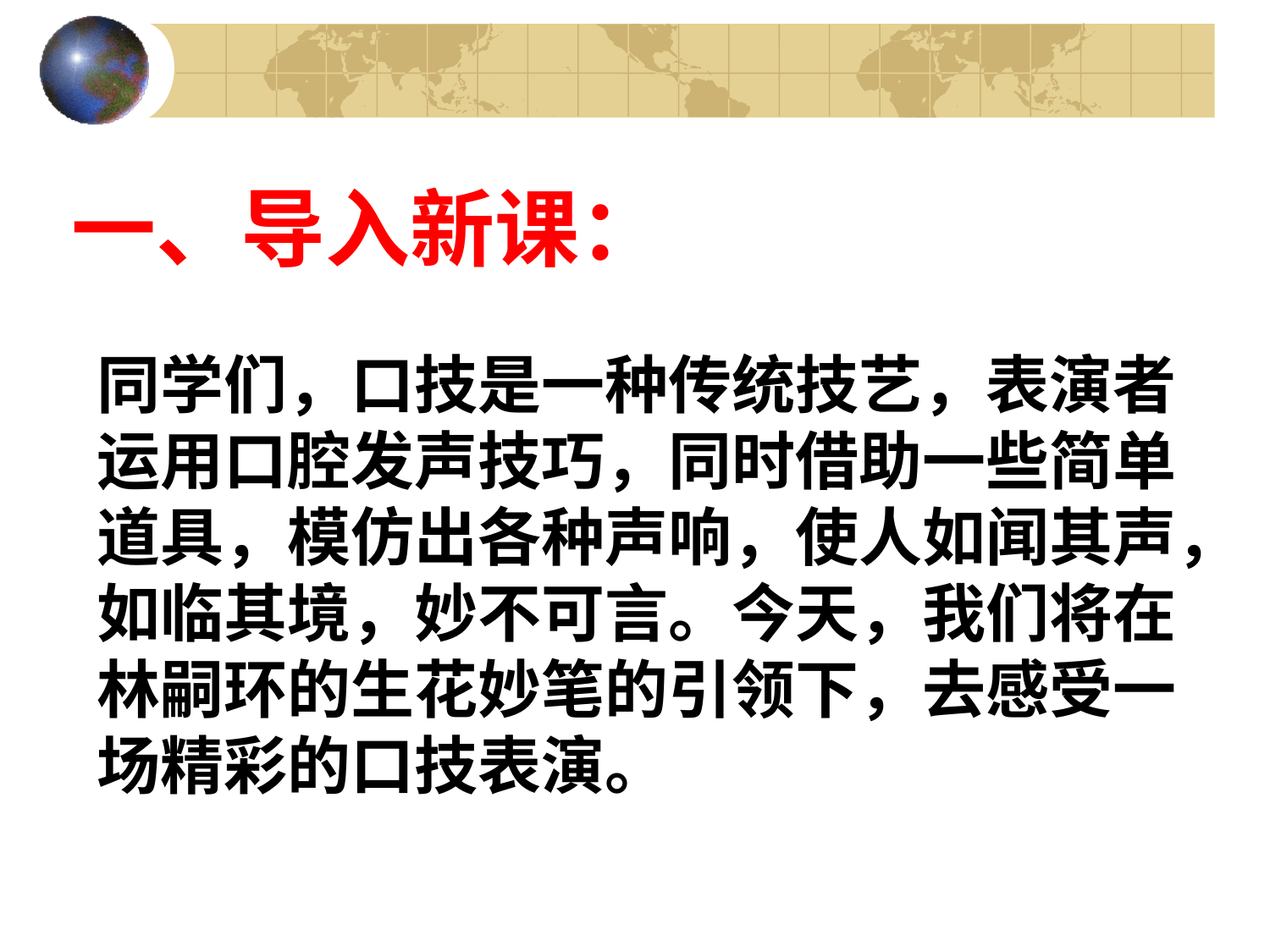

一、导入新课：

同学们，口技是一种传统技艺，表演者运用口腔发声技巧，同时借助一些简单道具，模仿出各种声响，使人如闻其声，如临其境，妙不可言。今天，我们将在林嗣环的生花妙笔的引领下，去感受一场精彩的口技表演。